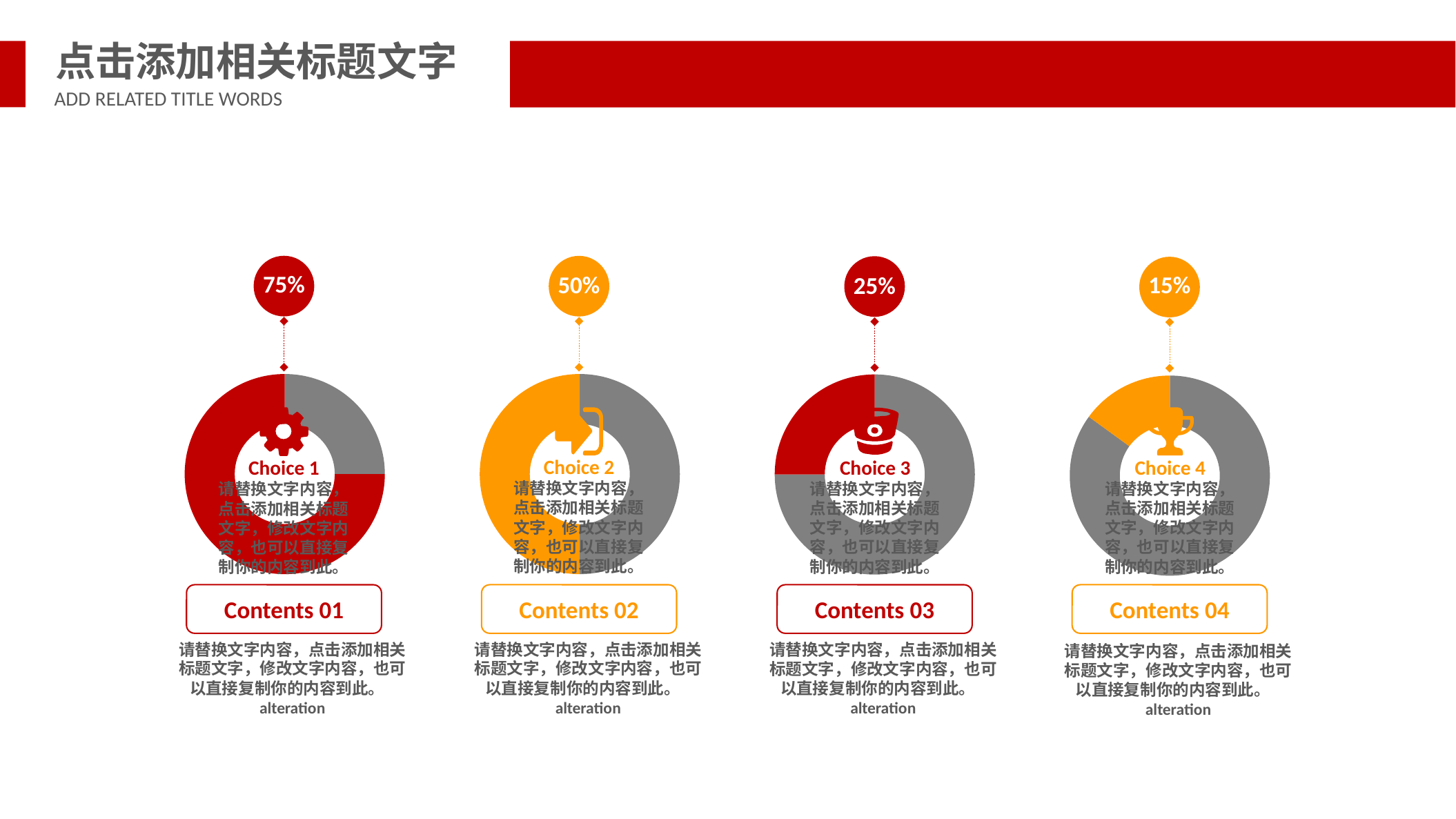

点击添加相关标题文字

ADD RELATED TITLE WORDS

75%
50%
15%

### Chart

| Category |  |
|---|---|

### Chart

| Category |  |
|---|---|
25%

### Chart

| Category |  |
|---|---|

### Chart

| Category |  |
|---|---|

Choice 2
Choice 3
Choice 4
Choice 1
请替换文字内容，点击添加相关标题文字，修改文字内容，也可以直接复制你的内容到此。
请替换文字内容，点击添加相关标题文字，修改文字内容，也可以直接复制你的内容到此。
请替换文字内容，点击添加相关标题文字，修改文字内容，也可以直接复制你的内容到此。
请替换文字内容，点击添加相关标题文字，修改文字内容，也可以直接复制你的内容到此。

Contents 01
Contents 02
Contents 03
Contents 04
请替换文字内容，点击添加相关标题文字，修改文字内容，也可以直接复制你的内容到此。    alteration
请替换文字内容，点击添加相关标题文字，修改文字内容，也可以直接复制你的内容到此。    alteration
请替换文字内容，点击添加相关标题文字，修改文字内容，也可以直接复制你的内容到此。    alteration
请替换文字内容，点击添加相关标题文字，修改文字内容，也可以直接复制你的内容到此。    alteration